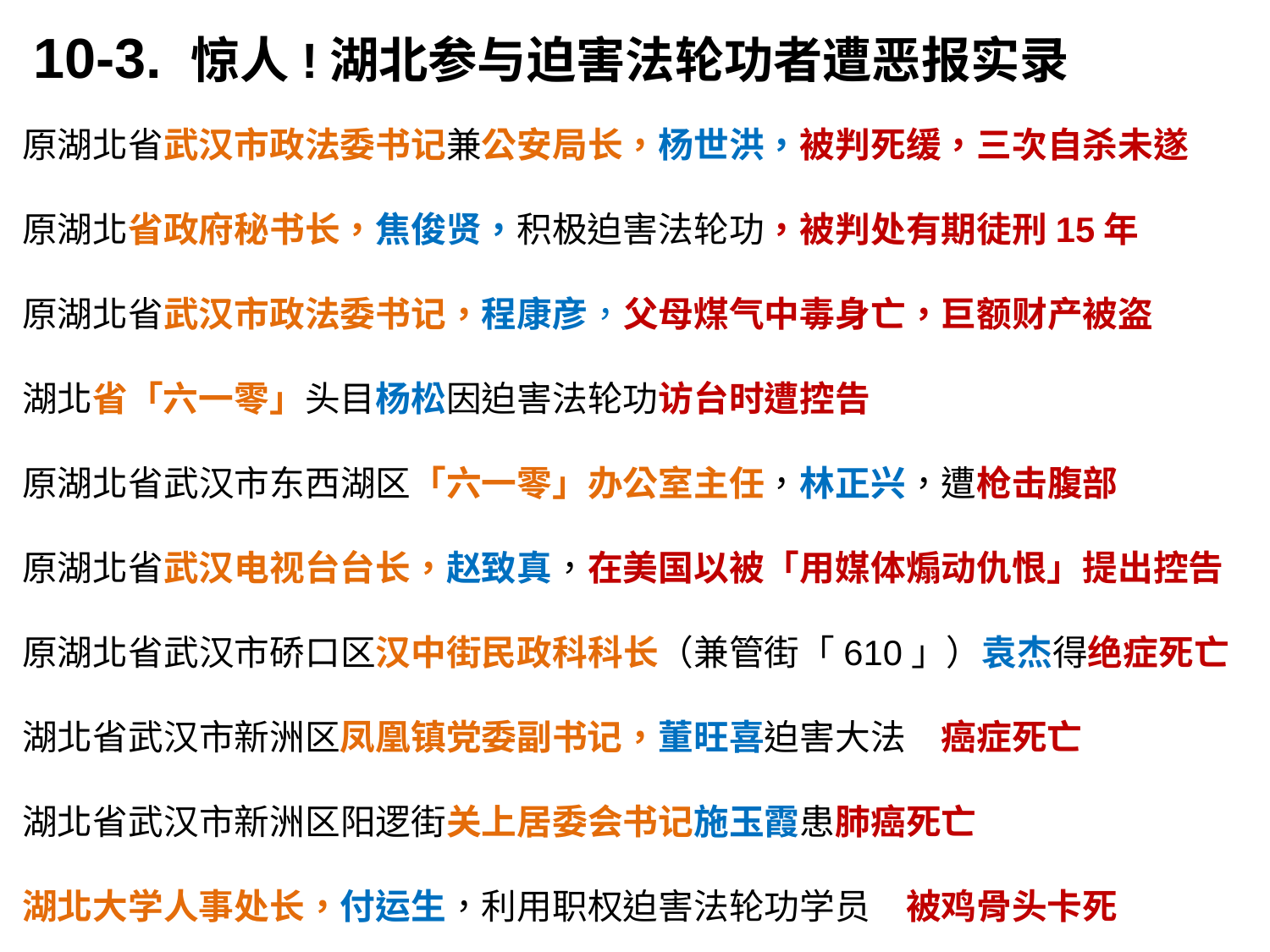

10-3. 惊人!湖北参与迫害法轮功者遭恶报实录
原湖北省武汉市政法委书记兼公安局长，杨世洪，被判死缓，三次自杀未遂

原湖北省政府秘书长，焦俊贤，积极迫害法轮功，被判处有期徒刑15年

原湖北省武汉市政法委书记，程康彦，父母煤气中毒身亡，巨额财产被盗

湖北省「六一零」头目杨松因迫害法轮功访台时遭控告

原湖北省武汉市东西湖区「六一零」办公室主任，林正兴，遭枪击腹部

原湖北省武汉电视台台长，赵致真，在美国以被「用媒体煽动仇恨」提出控告

原湖北省武汉市硚口区汉中街民政科科长（兼管街「610」）袁杰得绝症死亡

湖北省武汉市新洲区凤凰镇党委副书记，董旺喜迫害大法　癌症死亡

湖北省武汉市新洲区阳逻街关上居委会书记施玉霞患肺癌死亡

湖北大学人事处长，付运生，利用职权迫害法轮功学员　被鸡骨头卡死